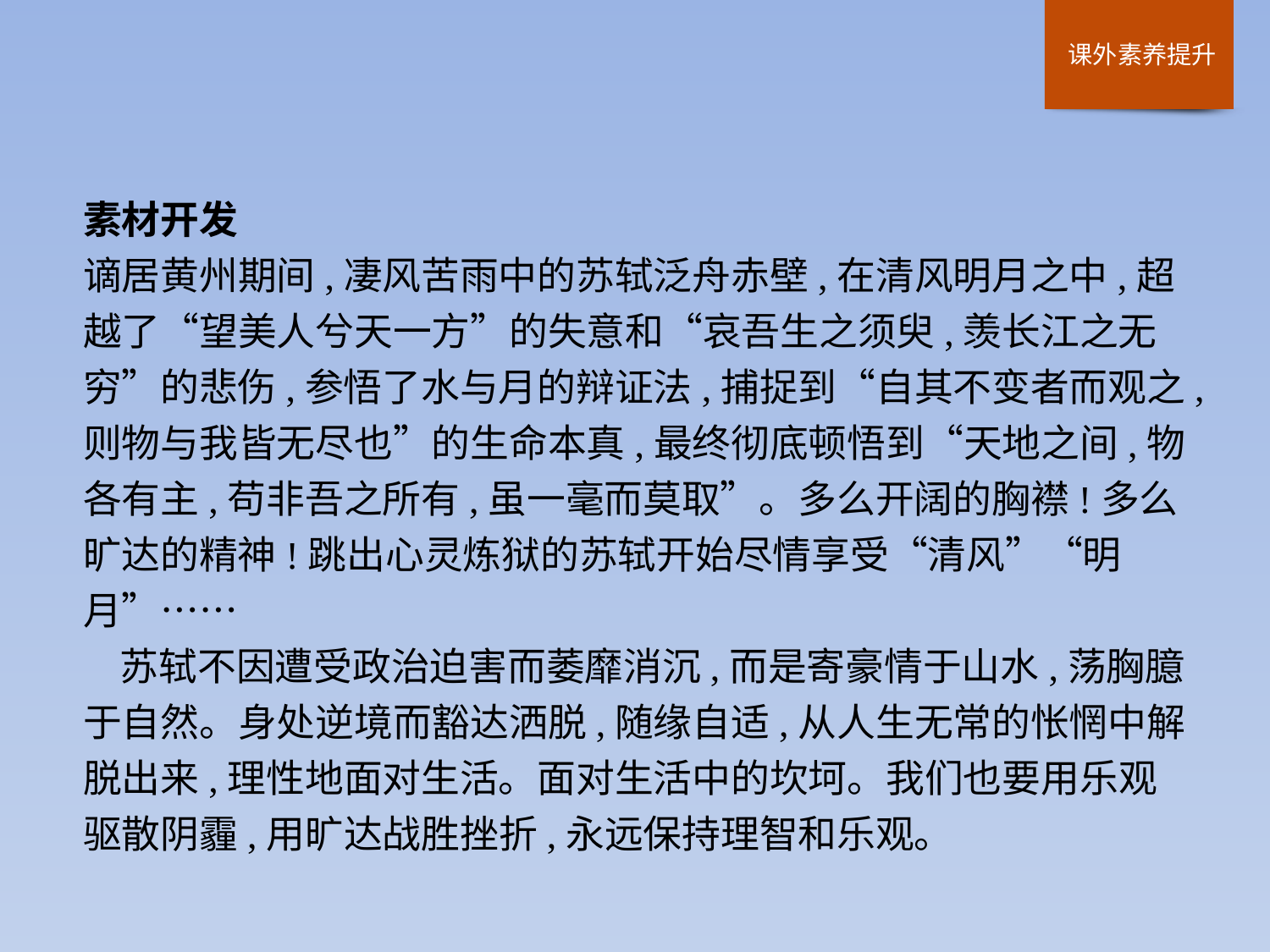

素材开发
谪居黄州期间,凄风苦雨中的苏轼泛舟赤壁,在清风明月之中,超越了“望美人兮天一方”的失意和“哀吾生之须臾,羡长江之无穷”的悲伤,参悟了水与月的辩证法,捕捉到“自其不变者而观之,则物与我皆无尽也”的生命本真,最终彻底顿悟到“天地之间,物各有主,苟非吾之所有,虽一毫而莫取”。多么开阔的胸襟!多么旷达的精神!跳出心灵炼狱的苏轼开始尽情享受“清风”“明月”……
苏轼不因遭受政治迫害而萎靡消沉,而是寄豪情于山水,荡胸臆于自然。身处逆境而豁达洒脱,随缘自适,从人生无常的怅惘中解脱出来,理性地面对生活。面对生活中的坎坷。我们也要用乐观驱散阴霾,用旷达战胜挫折,永远保持理智和乐观。